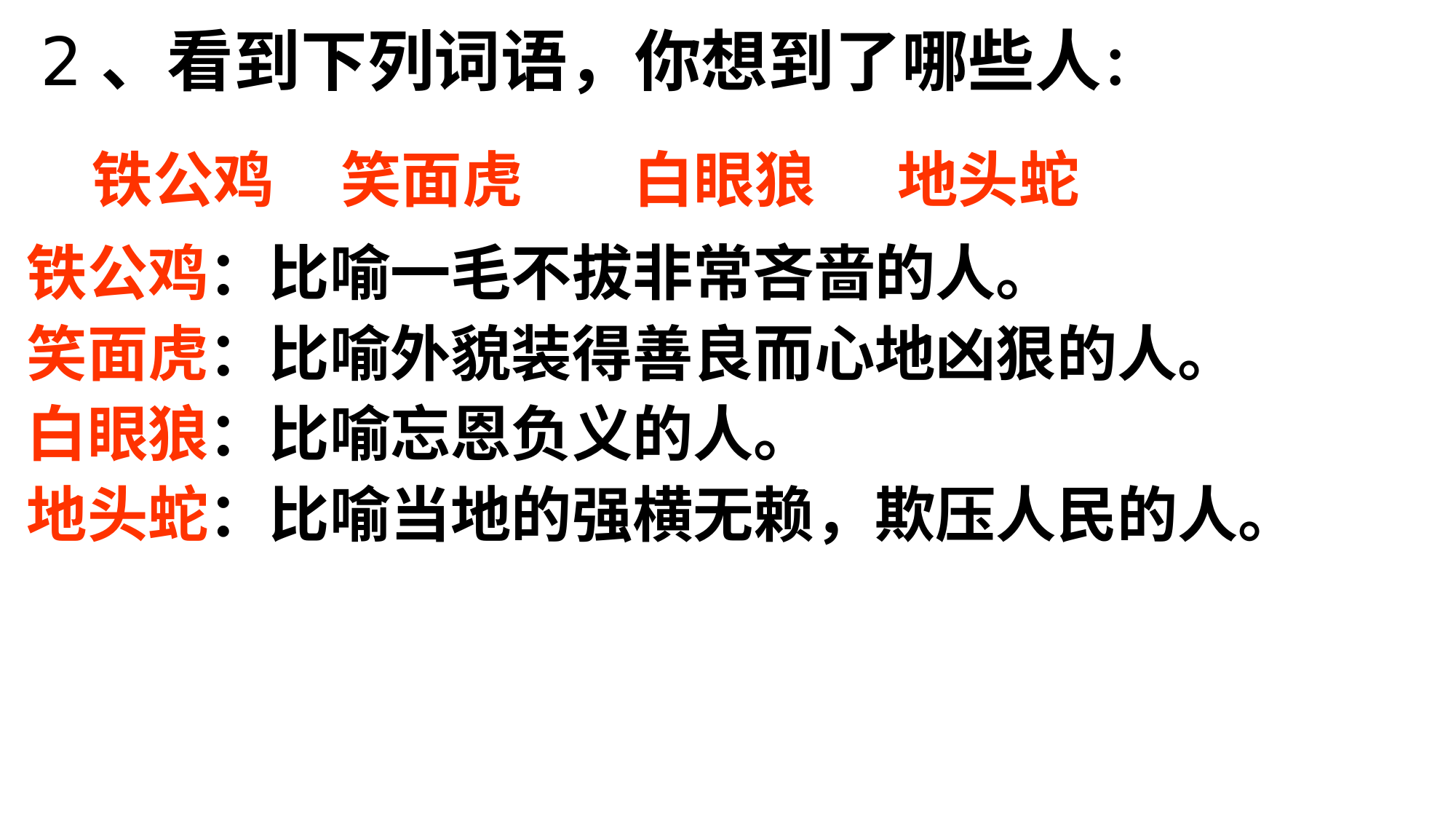

2、看到下列词语，你想到了哪些人：
铁公鸡
笑面虎
白眼狼
地头蛇
铁公鸡：比喻一毛不拔非常吝啬的人。
笑面虎：比喻外貌装得善良而心地凶狠的人。
白眼狼：比喻忘恩负义的人。
地头蛇：比喻当地的强横无赖，欺压人民的人。